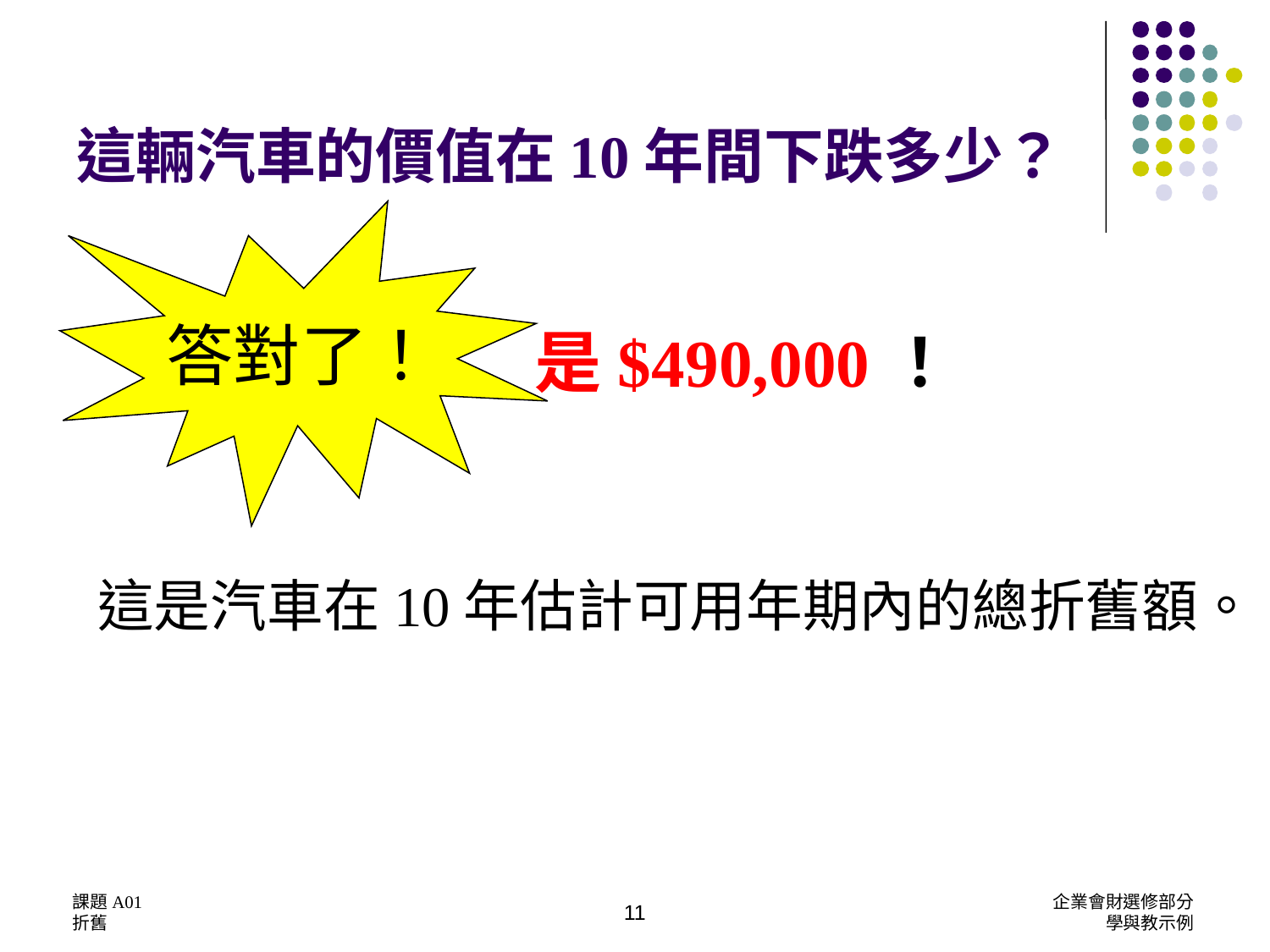

# 這輛汽車的價值在10年間下跌多少？
答對了！
是$490,000！
這是汽車在10年估計可用年期內的總折舊額。

課題A01
折舊

企業會財選修部分
學與教示例

11